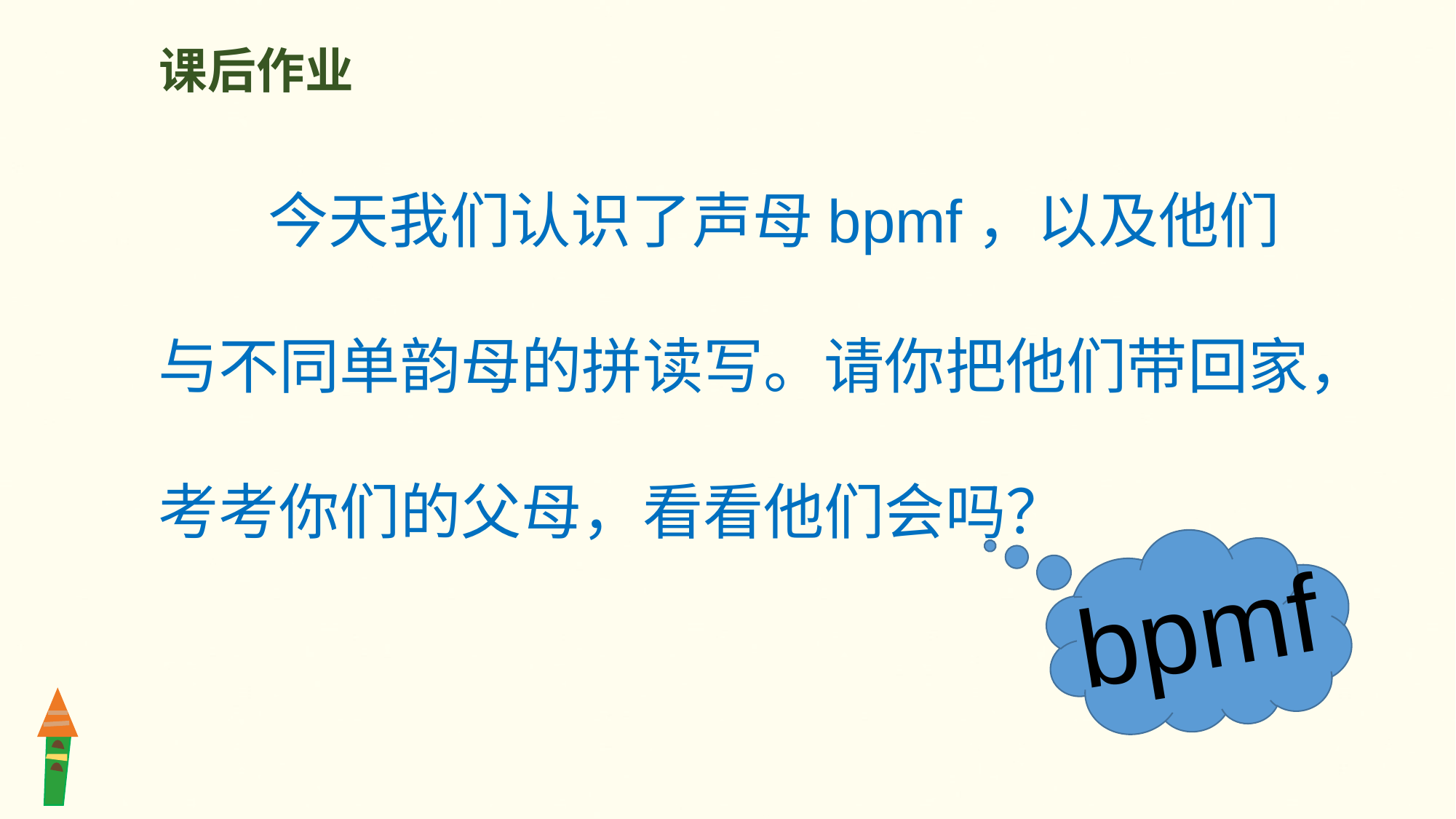

课后作业
       今天我们认识了声母bpmf，以及他们与不同单韵母的拼读写。请你把他们带回家，考考你们的父母，看看他们会吗？

bpmf